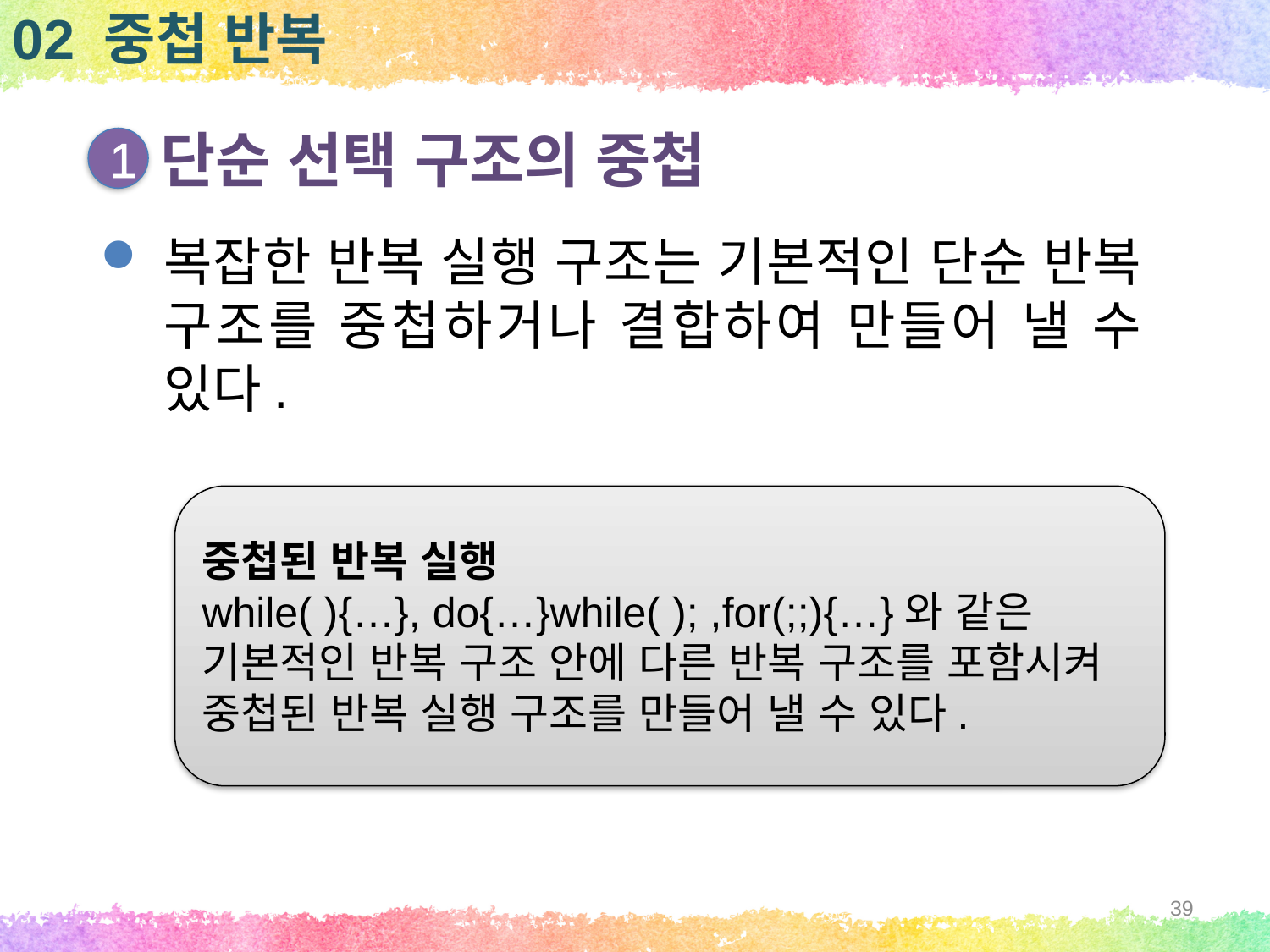

02 중첩 반복
단순 선택 구조의 중첩
1
복잡한 반복 실행 구조는 기본적인 단순 반복 구조를 중첩하거나 결합하여 만들어 낼 수 있다.
중첩된 반복 실행
while( ){…}, do{…}while( ); ,for(;;){…}와 같은 기본적인 반복 구조 안에 다른 반복 구조를 포함시켜 중첩된 반복 실행 구조를 만들어 낼 수 있다.
39